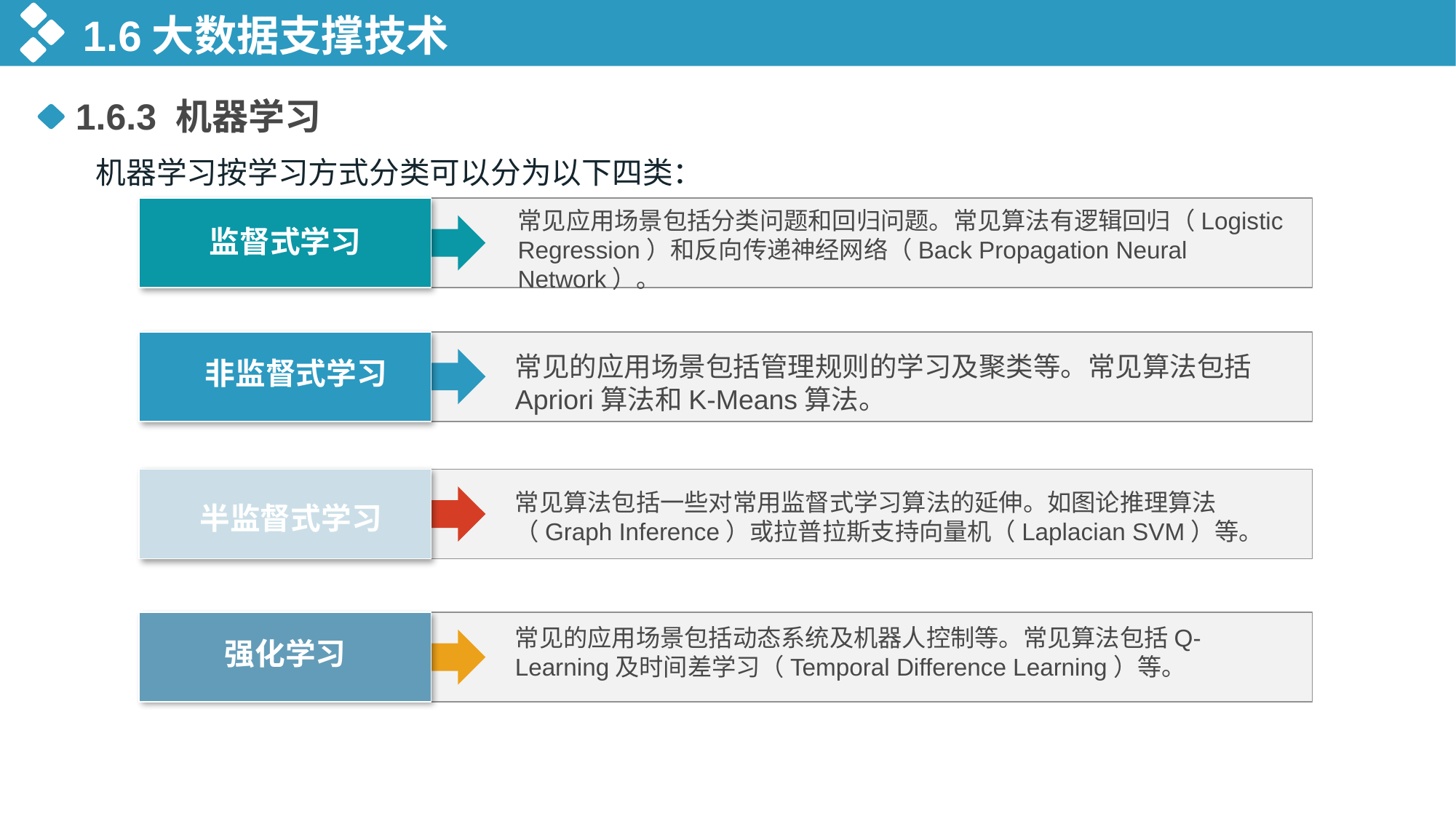

1.6大数据支撑技术

      机器学习按学习方式分类可以分为以下四类：

1.6.3 机器学习

常见应用场景包括分类问题和回归问题。常见算法有逻辑回归（Logistic Regression）和反向传递神经网络（Back Propagation Neural Network）。

监督式学习

常见的应用场景包括管理规则的学习及聚类等。常见算法包括Apriori算法和K-Means算法。
非监督式学习

常见算法包括一些对常用监督式学习算法的延伸。如图论推理算法（Graph Inference）或拉普拉斯支持向量机（Laplacian SVM）等。

半监督式学习

常见的应用场景包括动态系统及机器人控制等。常见算法包括Q-Learning及时间差学习（Temporal Difference Learning）等。
强化学习